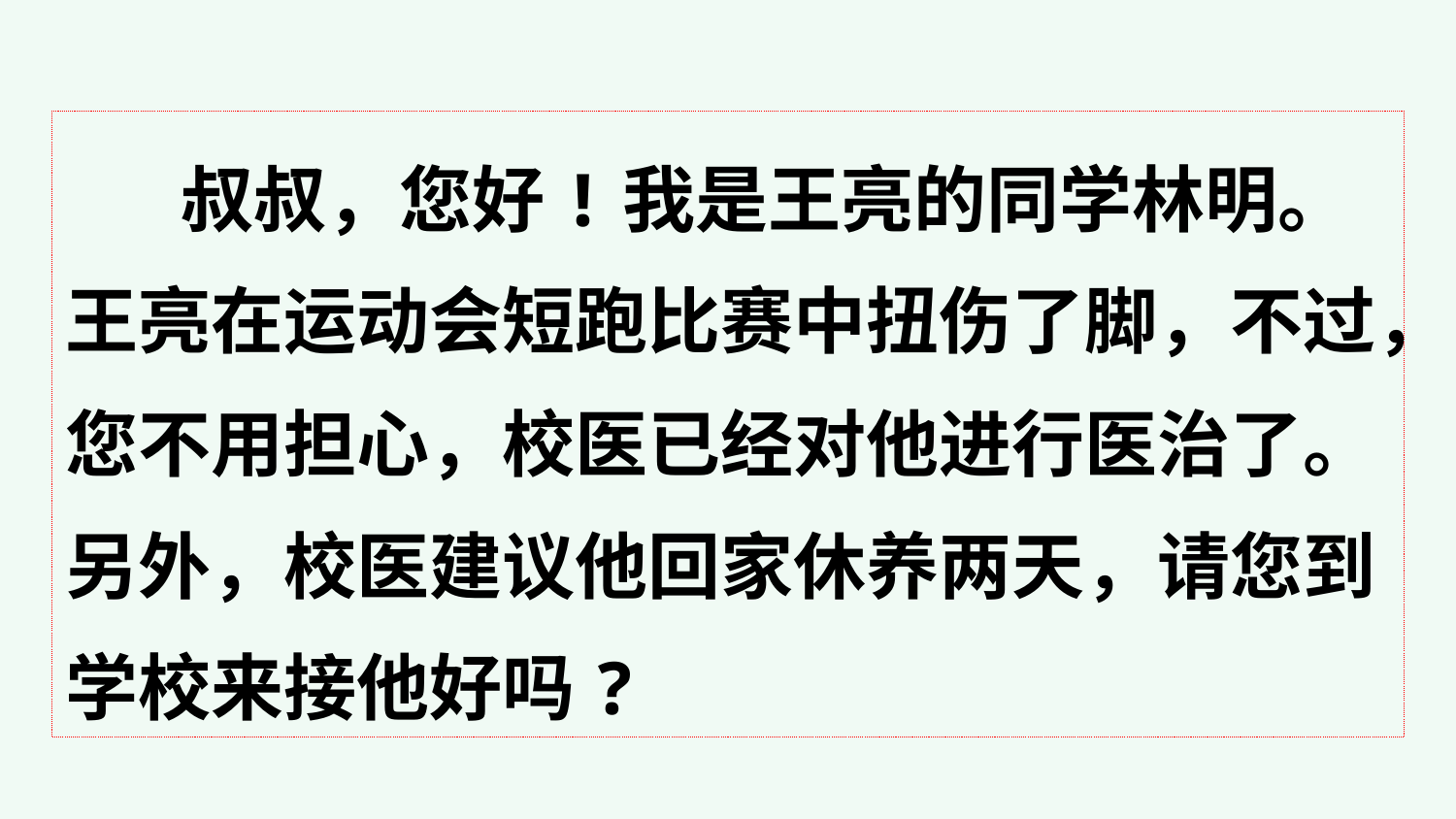

叔叔，您好!我是王亮的同学林明。王亮在运动会短跑比赛中扭伤了脚，不过，您不用担心，校医已经对他进行医治了。另外，校医建议他回家休养两天，请您到学校来接他好吗?